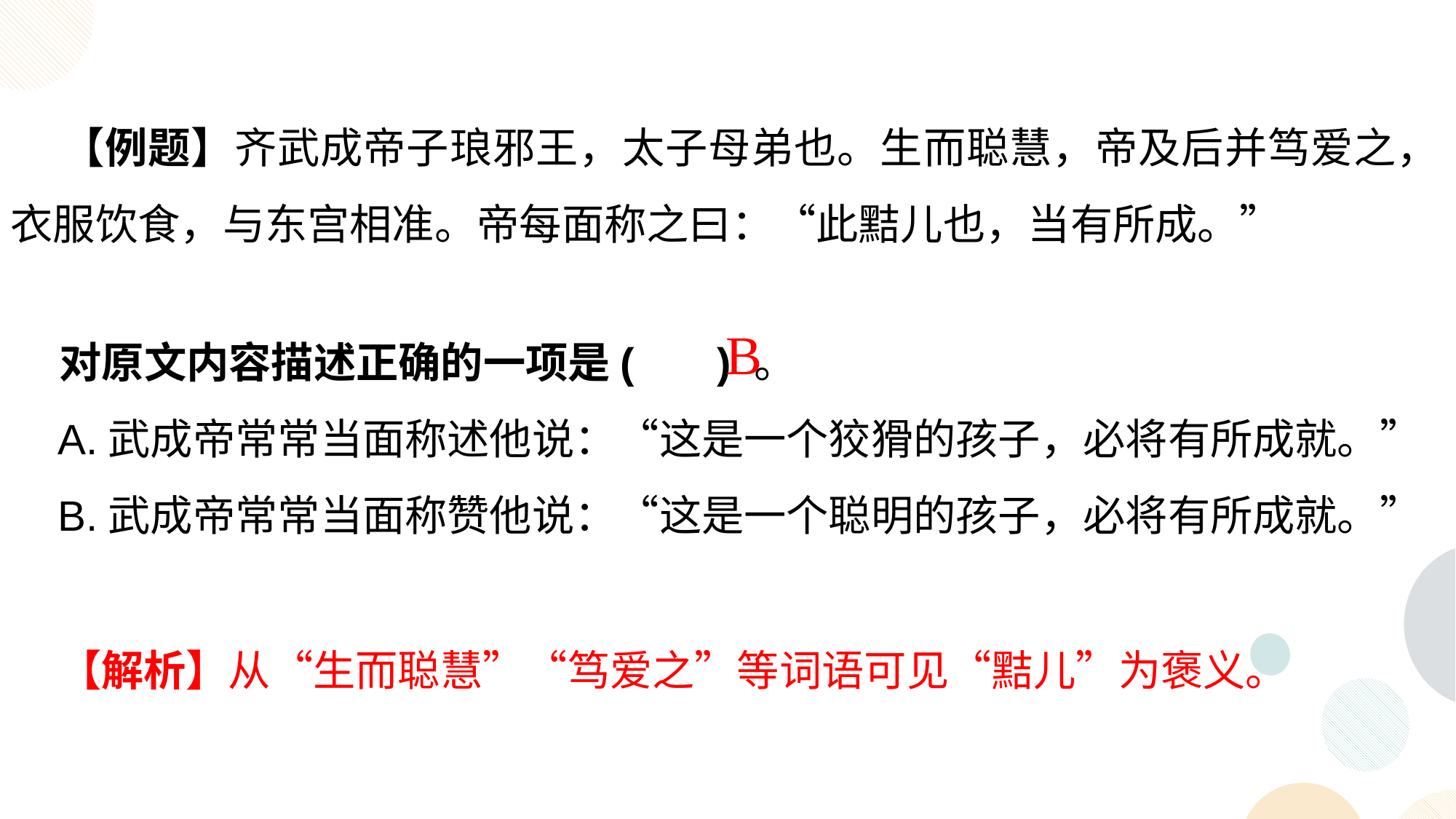

【例题】齐武成帝子琅邪王，太子母弟也。生而聪慧，帝及后并笃爱之，衣服饮食，与东宫相准。帝每面称之曰：“此黠儿也，当有所成。”
    对原文内容描述正确的一项是(       ) 。
    A.武成帝常常当面称述他说：“这是一个狡猾的孩子，必将有所成就。”
    B.武成帝常常当面称赞他说：“这是一个聪明的孩子，必将有所成就。”
B

    【解析】从“生而聪慧”“笃爱之”等词语可见“黠儿”为褒义。